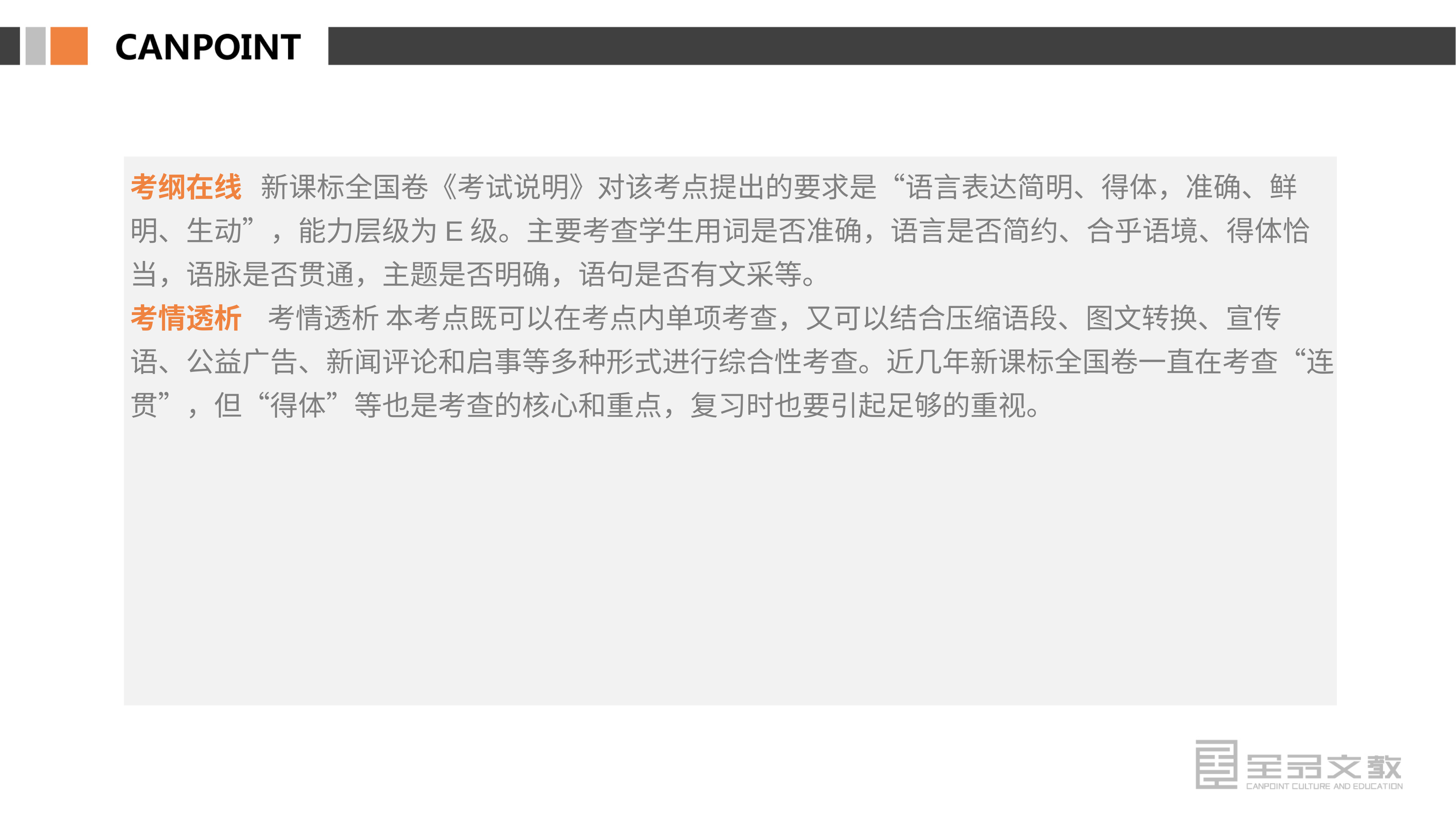

考纲在线   新课标全国卷《考试说明》对该考点提出的要求是“语言表达简明、得体，准确、鲜明、生动”，能力层级为E级。主要考查学生用词是否准确，语言是否简约、合乎语境、得体恰当，语脉是否贯通，主题是否明确，语句是否有文采等。
考情透析    考情透析 本考点既可以在考点内单项考查，又可以结合压缩语段、图文转换、宣传语、公益广告、新闻评论和启事等多种形式进行综合性考查。近几年新课标全国卷一直在考查“连贯”，但“得体”等也是考查的核心和重点，复习时也要引起足够的重视。